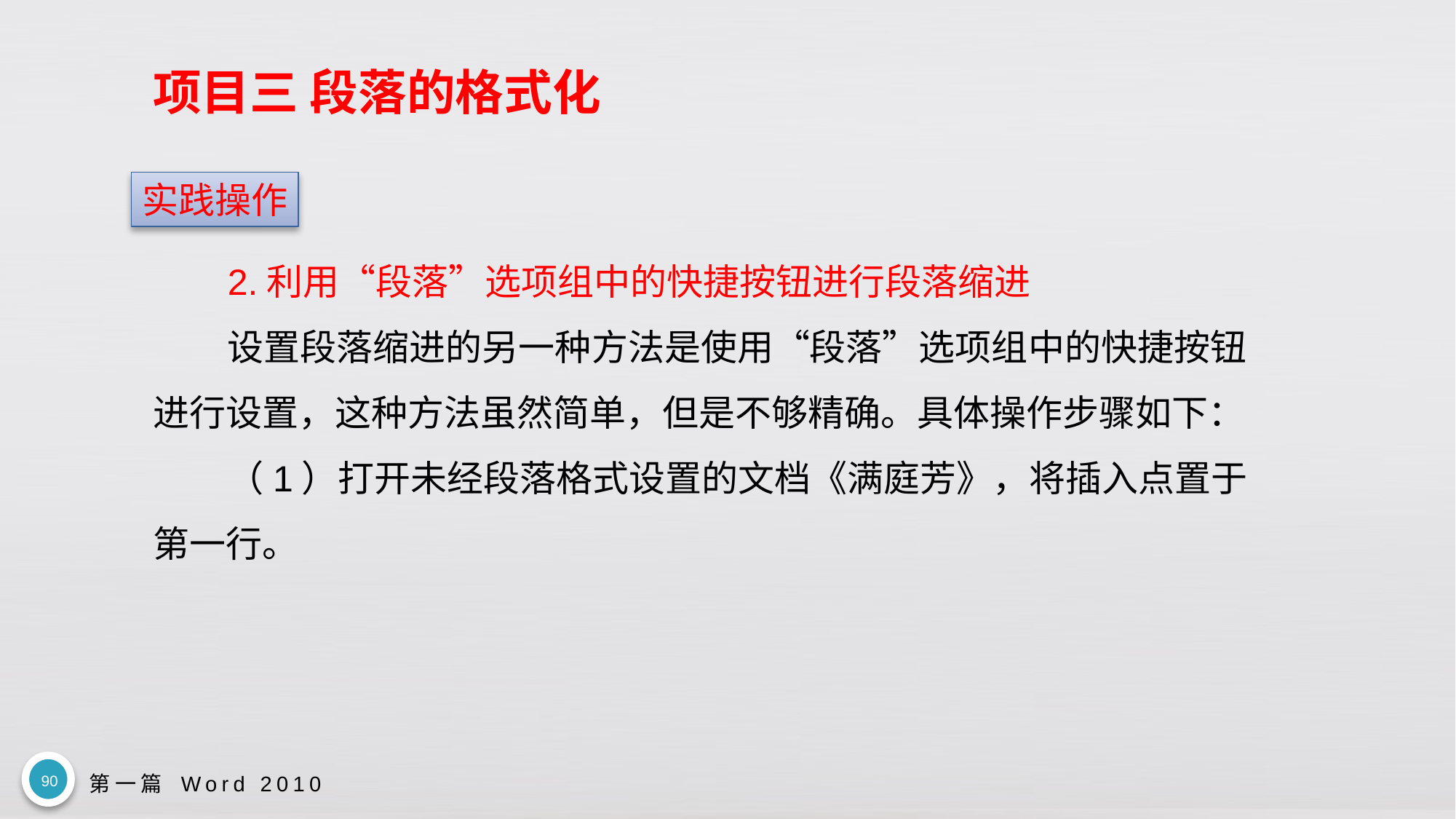

# 项目三 段落的格式化
实践操作
2.利用“段落”选项组中的快捷按钮进行段落缩进
设置段落缩进的另一种方法是使用“段落”选项组中的快捷按钮进行设置，这种方法虽然简单，但是不够精确。具体操作步骤如下：
（1）打开未经段落格式设置的文档《满庭芳》，将插入点置于第一行。
90